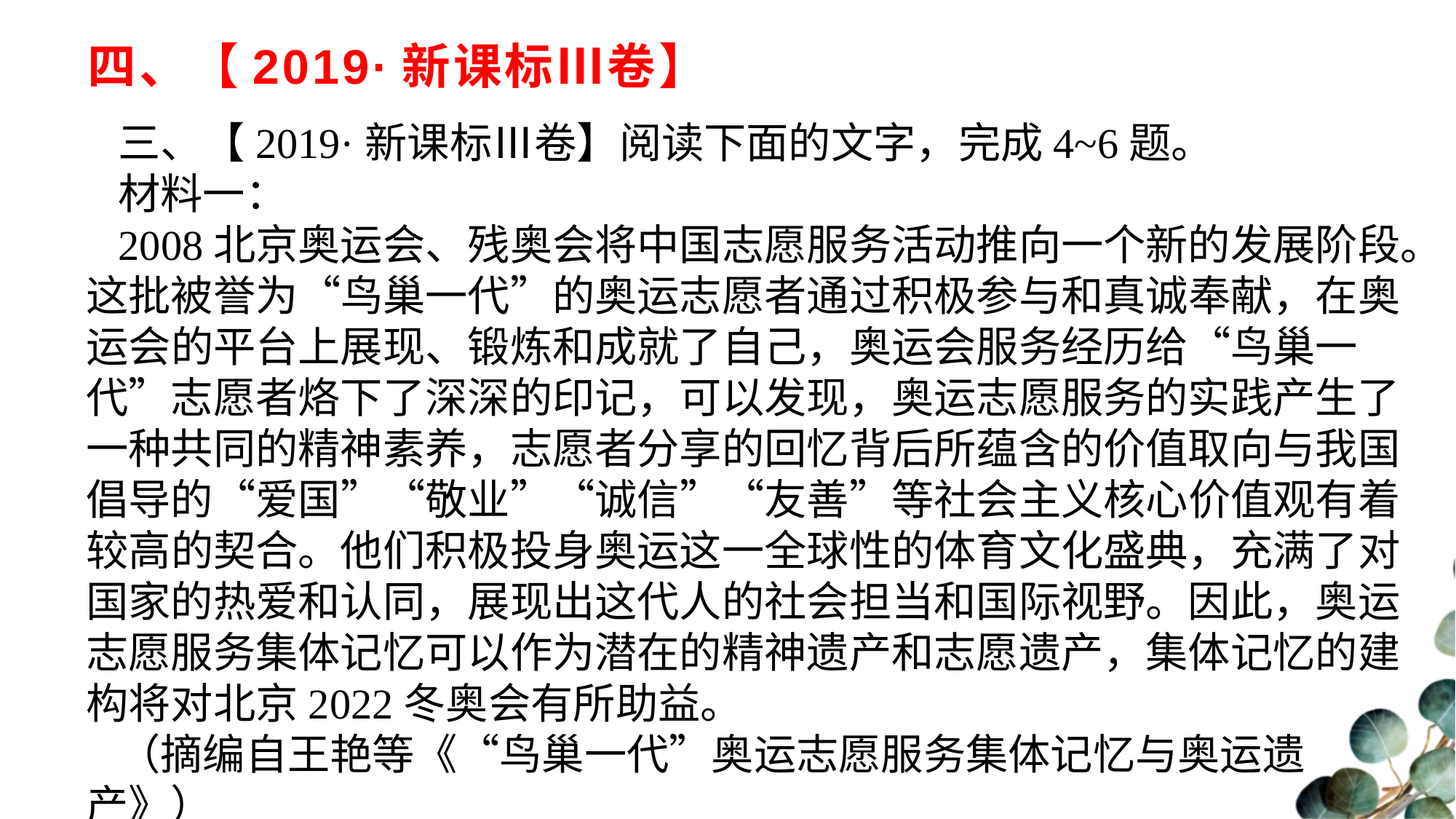

# 四、【2019·新课标Ⅲ卷】
三、【2019·新课标Ⅲ卷】阅读下面的文字，完成4~6题。
材料一：
2008北京奥运会、残奥会将中国志愿服务活动推向一个新的发展阶段。这批被誉为“鸟巢一代”的奥运志愿者通过积极参与和真诚奉献，在奥运会的平台上展现、锻炼和成就了自己，奥运会服务经历给“鸟巢一代”志愿者烙下了深深的印记，可以发现，奥运志愿服务的实践产生了一种共同的精神素养，志愿者分享的回忆背后所蕴含的价值取向与我国倡导的“爱国”“敬业”“诚信”“友善”等社会主义核心价值观有着较高的契合。他们积极投身奥运这一全球性的体育文化盛典，充满了对国家的热爱和认同，展现出这代人的社会担当和国际视野。因此，奥运志愿服务集体记忆可以作为潜在的精神遗产和志愿遗产，集体记忆的建构将对北京2022冬奥会有所助益。
（摘编自王艳等《“鸟巢一代”奥运志愿服务集体记忆与奥运遗产》）